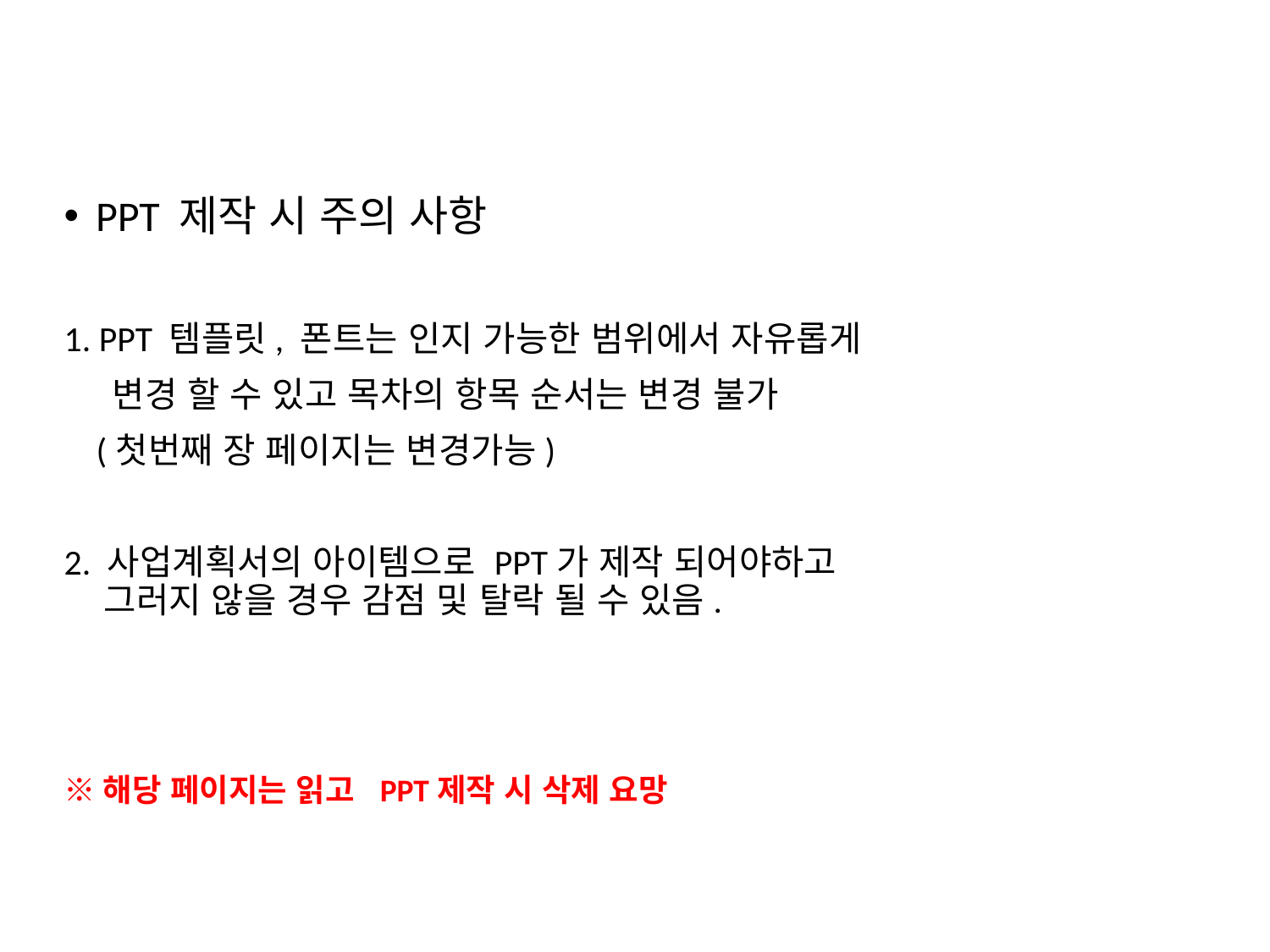

PPT 제작 시 주의 사항

1. PPT 템플릿, 폰트는 인지 가능한 범위에서 자유롭게
    변경 할 수 있고 목차의 항목 순서는 변경 불가
    (첫번째 장 페이지는 변경가능)

2. 사업계획서의 아이템으로 PPT가 제작 되어야하고
    그러지 않을 경우 감점 및 탈락 될 수 있음.

※해당 페이지는 읽고  PPT제작 시 삭제 요망